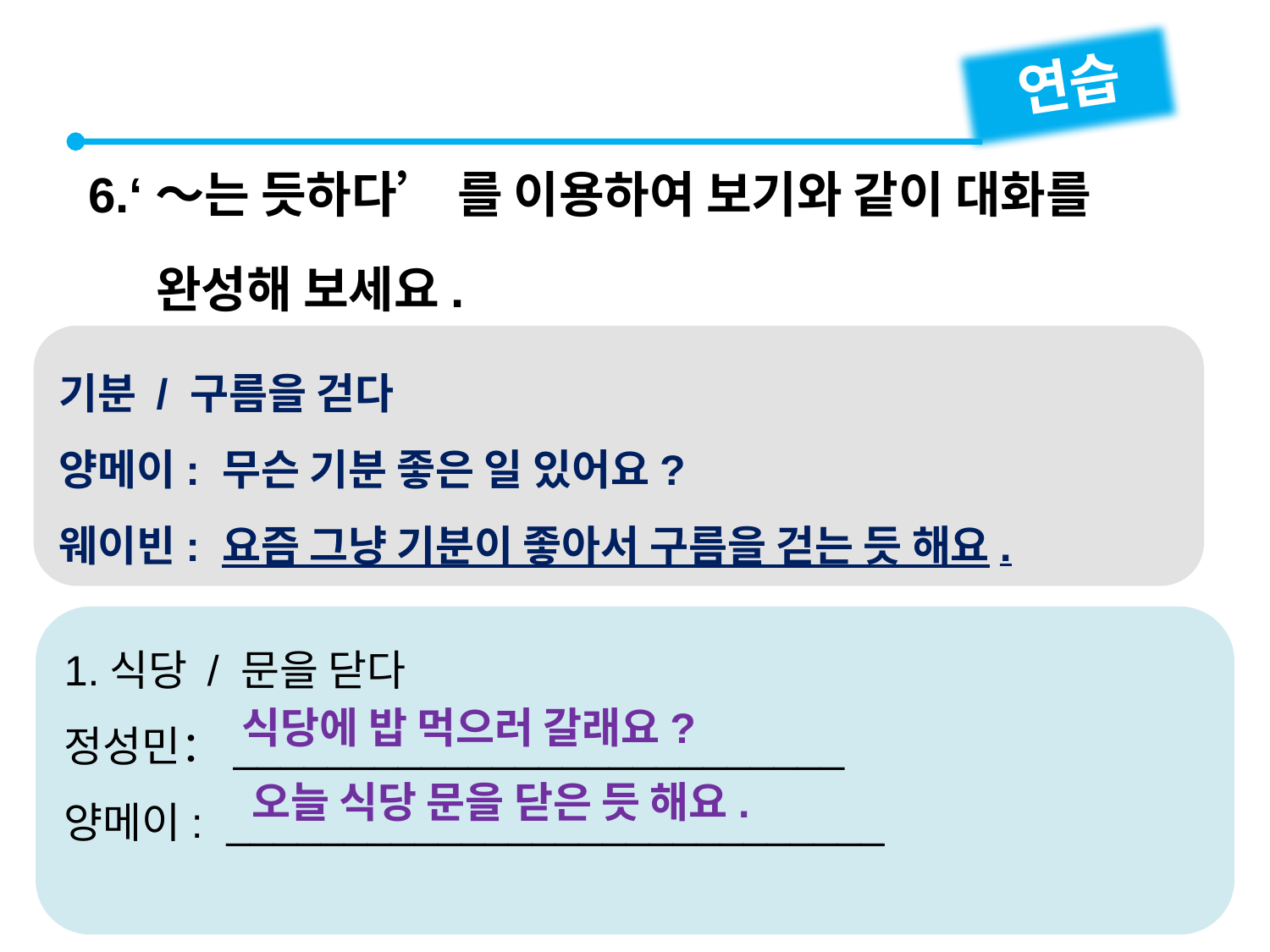

연습
6.‘～는 듯하다’ 를 이용하여 보기와 같이 대화를
     완성해 보세요.
기분 / 구름을 걷다
양메이: 무슨 기분 좋은 일 있어요?
웨이빈: 요즘 그냥 기분이 좋아서 구름을 걷는 듯 해요.
1.식당 / 문을 닫다
정성민：__________________________
양메이:  ____________________________

식당에 밥 먹으러 갈래요?
오늘 식당 문을 닫은 듯 해요.